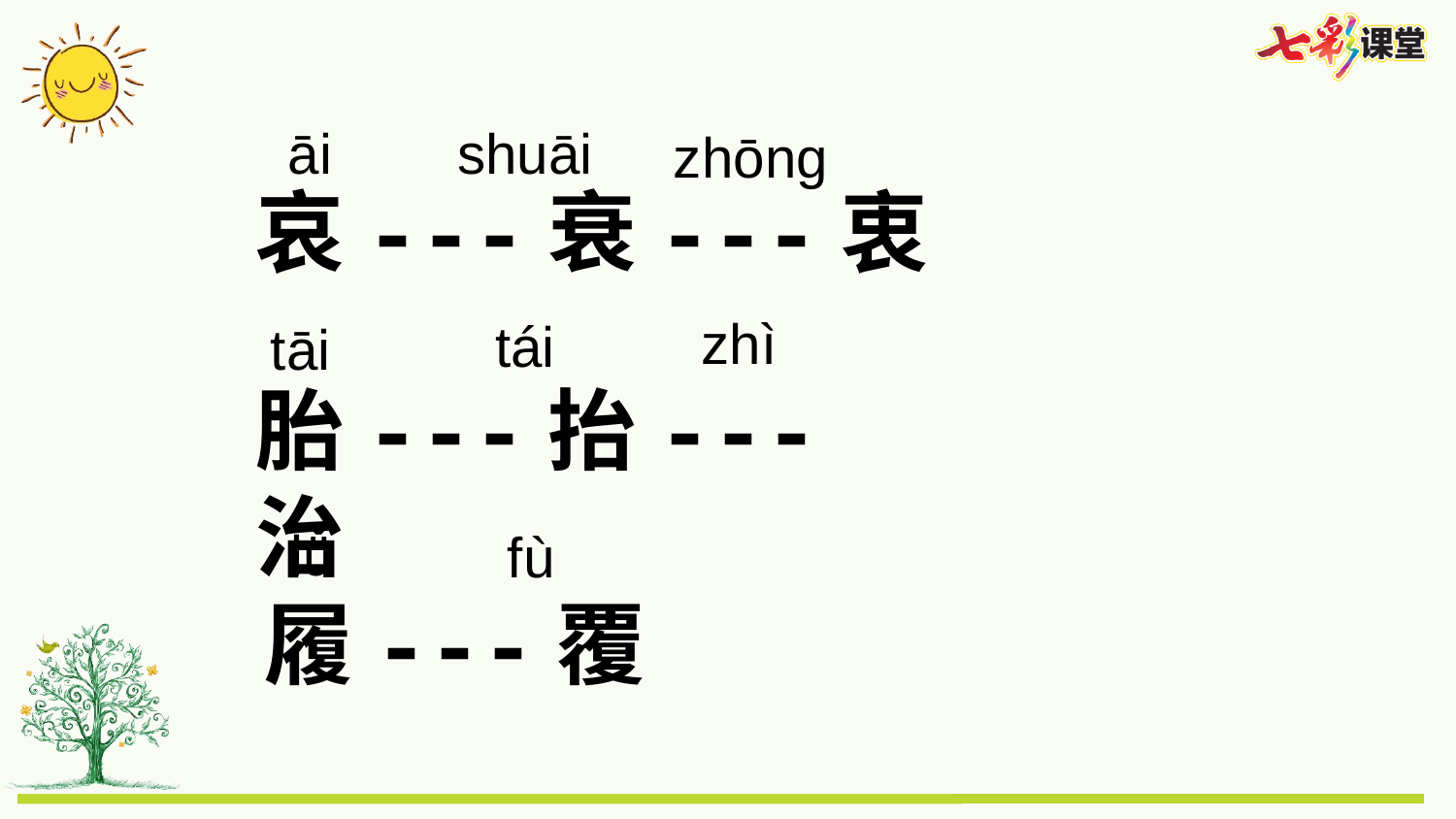

āi
shuāi
zhōng
哀---衰---衷
zhì
tái
tāi
胎---抬---治
lǚ
fù
履---覆